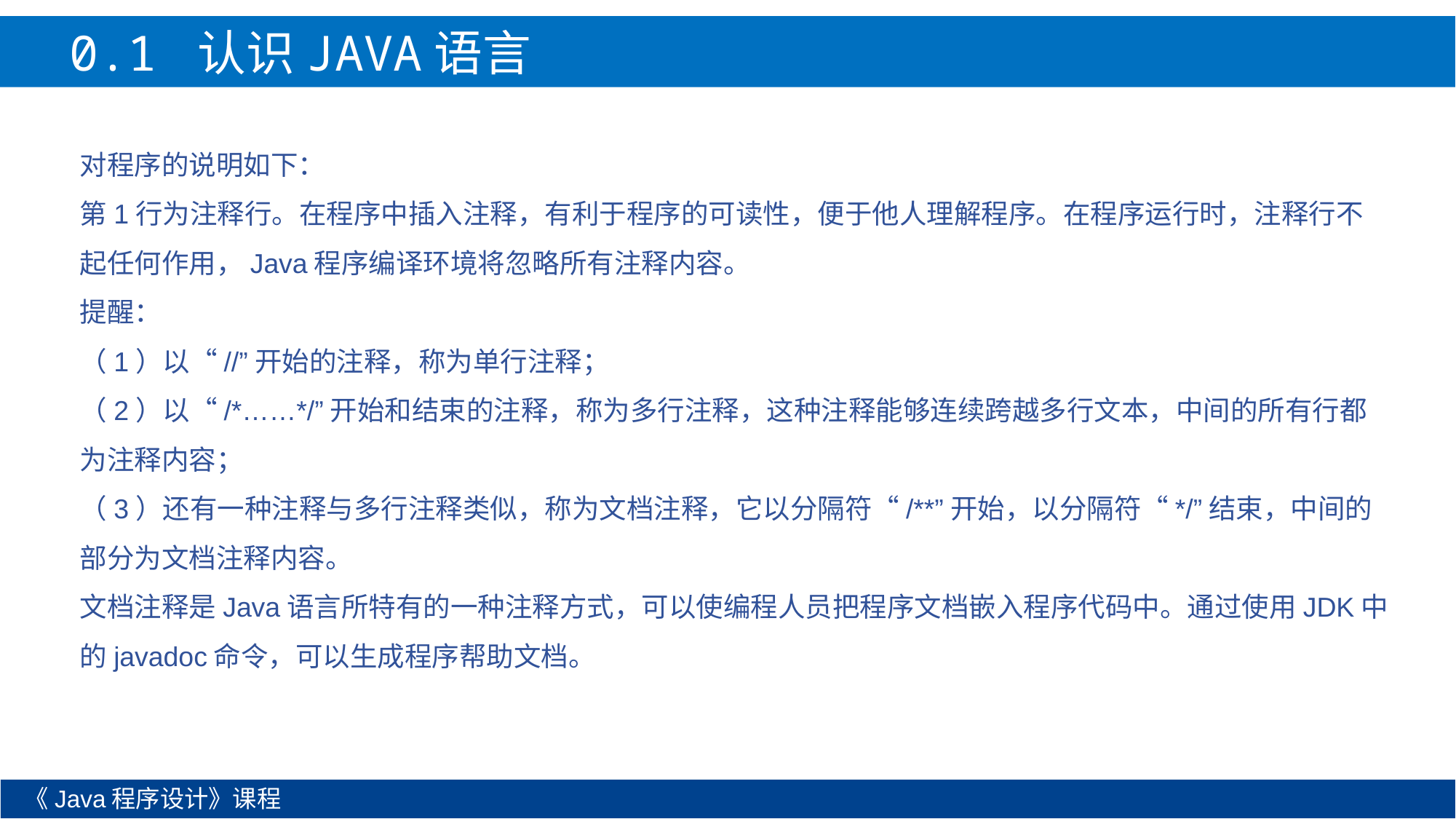

0.1 认识JAVA语言
对程序的说明如下：
第1行为注释行。在程序中插入注释，有利于程序的可读性，便于他人理解程序。在程序运行时，注释行不起任何作用，Java程序编译环境将忽略所有注释内容。
提醒：
（1）以“//”开始的注释，称为单行注释；
（2）以“/*……*/”开始和结束的注释，称为多行注释，这种注释能够连续跨越多行文本，中间的所有行都为注释内容；
（3）还有一种注释与多行注释类似，称为文档注释，它以分隔符“/**”开始，以分隔符“*/”结束，中间的部分为文档注释内容。
文档注释是Java语言所特有的一种注释方式，可以使编程人员把程序文档嵌入程序代码中。通过使用JDK中的javadoc命令，可以生成程序帮助文档。
《Java程序设计》课程